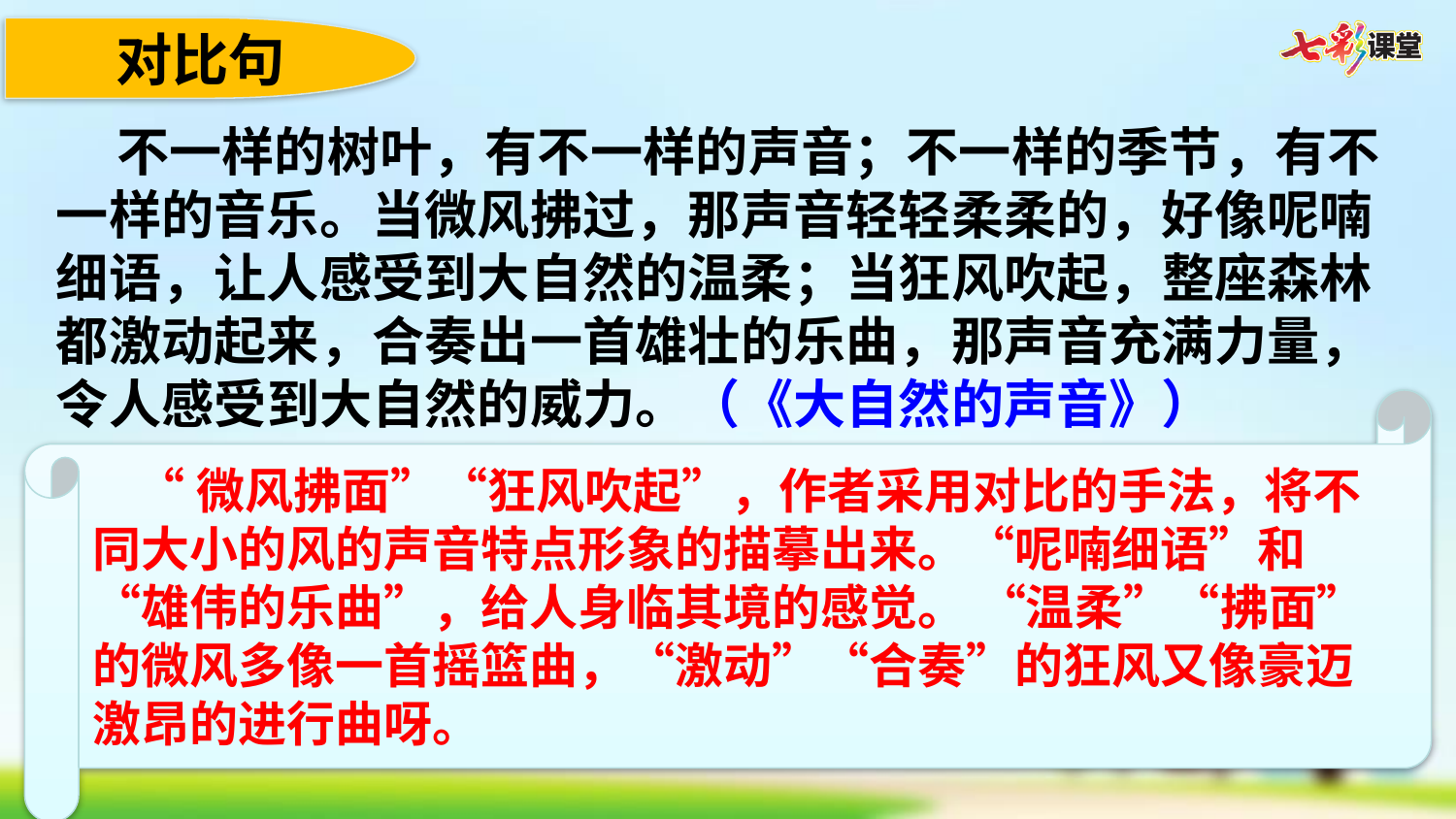

对比句
    不一样的树叶，有不一样的声音；不一样的季节，有不一样的音乐。当微风拂过，那声音轻轻柔柔的，好像呢喃细语，让人感受到大自然的温柔；当狂风吹起，整座森林都激动起来，合奏出一首雄壮的乐曲，那声音充满力量，令人感受到大自然的威力。（《大自然的声音》）
    “微风拂面”“狂风吹起”，作者采用对比的手法，将不同大小的风的声音特点形象的描摹出来。“呢喃细语”和 “雄伟的乐曲”，给人身临其境的感觉。 “温柔”“拂面”的微风多像一首摇篮曲，“激动”“合奏”的狂风又像豪迈激昂的进行曲呀。